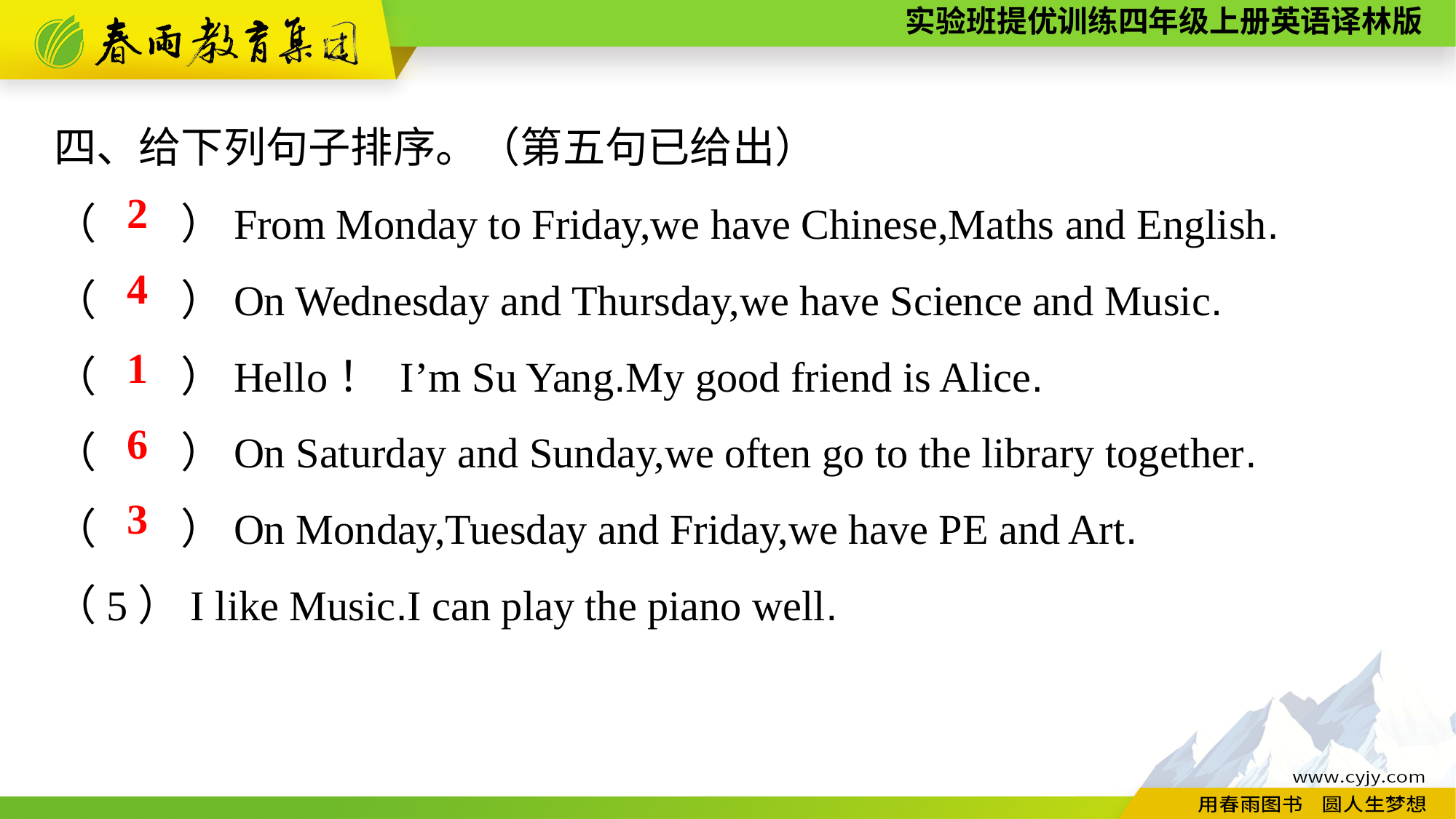

四、给下列句子排序。（第五句已给出）
（　　）From Monday to Friday,we have Chinese,Maths and English.
（　　）On Wednesday and Thursday,we have Science and Music.
（　　）Hello！ I’m Su Yang.My good friend is Alice.
（　　）On Saturday and Sunday,we often go to the library together.
（　　）On Monday,Tuesday and Friday,we have PE and Art.
（5）I like Music.I can play the piano well.
2
4
1
6
3